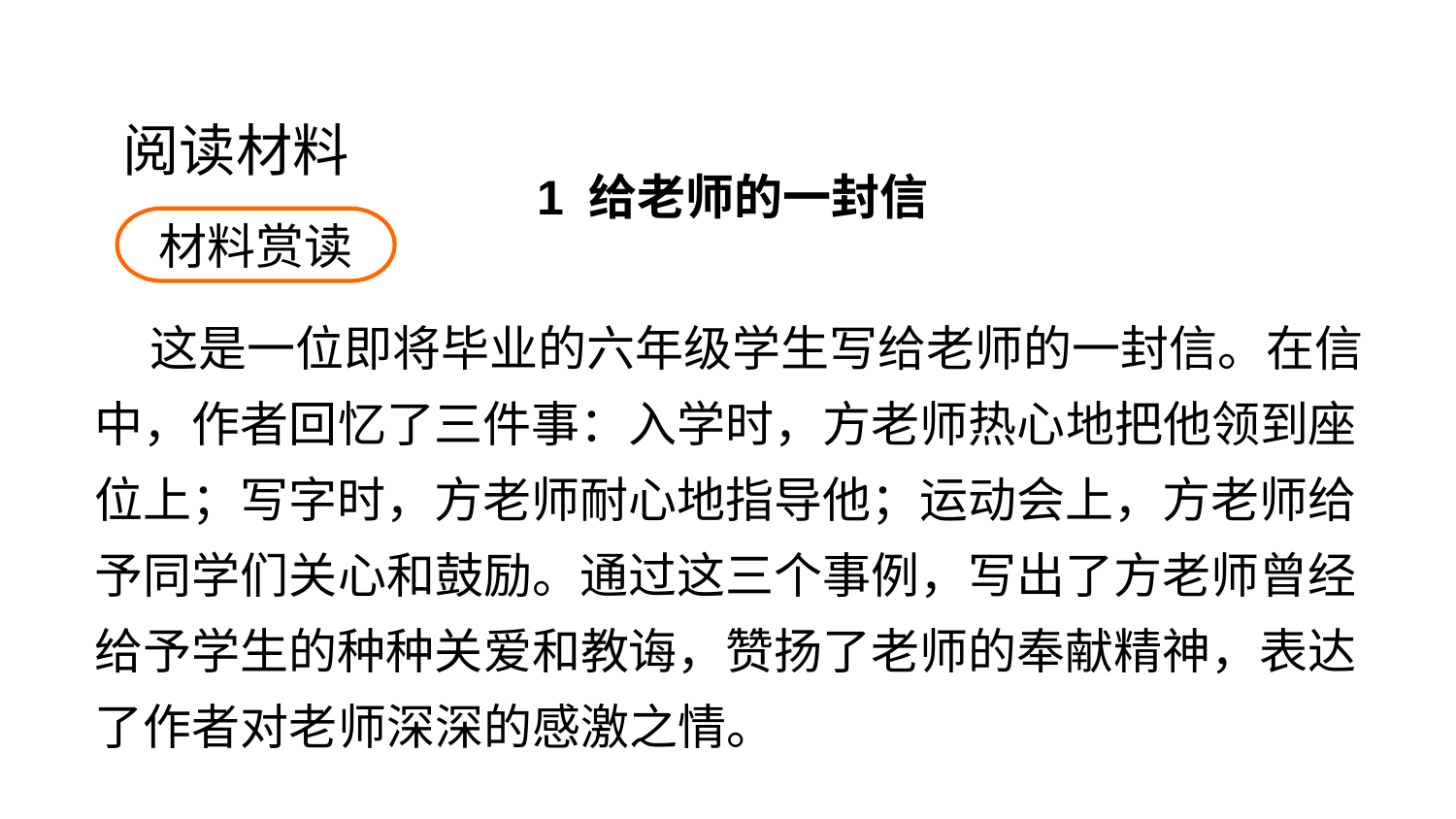

阅读材料
1 给老师的一封信

    这是一位即将毕业的六年级学生写给老师的一封信。在信中，作者回忆了三件事：入学时，方老师热心地把他领到座位上；写字时，方老师耐心地指导他；运动会上，方老师给予同学们关心和鼓励。通过这三个事例，写出了方老师曾经给予学生的种种关爱和教诲，赞扬了老师的奉献精神，表达了作者对老师深深的感激之情。
材料赏读